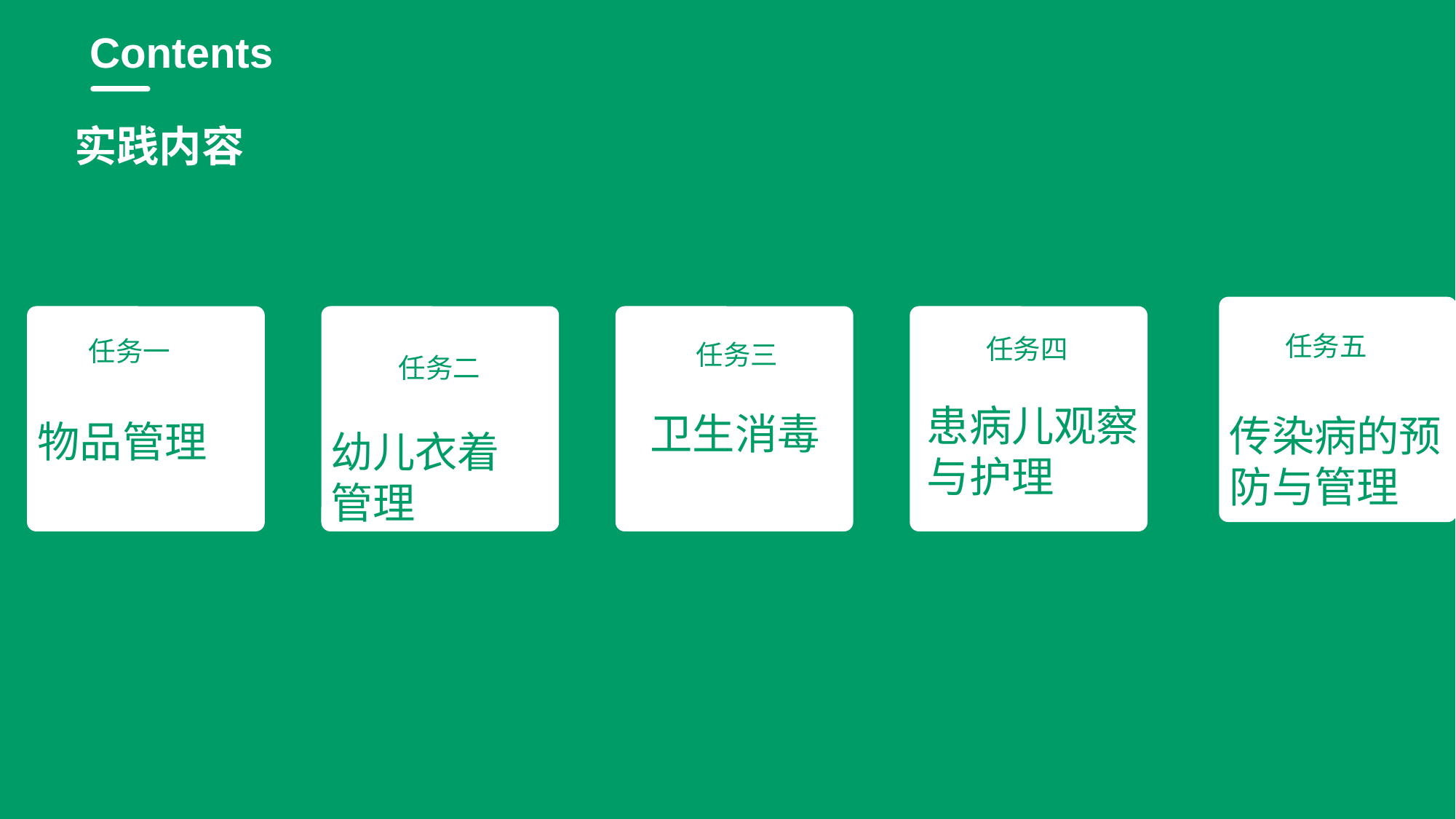

行业PPT模板http://www.1ppt.com/hangye/

Contents

实践内容

任务二
患病儿观察与护理
 卫生消毒
物品管理
幼儿衣着管理

任务五
任务四
任务一
任务三
传染病的预防与管理